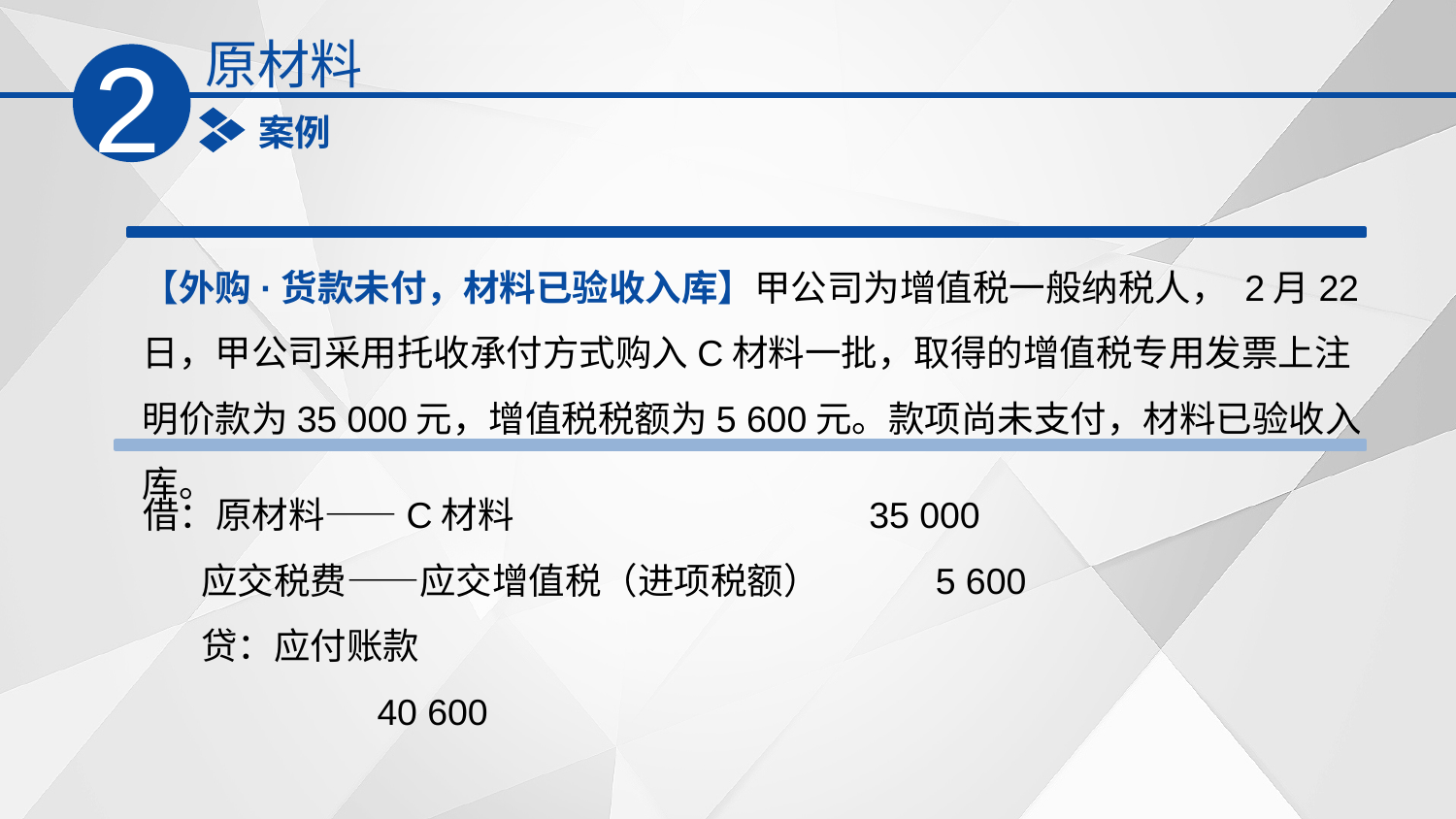

原材料
2

案例

【外购·货款未付，材料已验收入库】甲公司为增值税一般纳税人， 2月22日，甲公司采用托收承付方式购入C材料一批，取得的增值税专用发票上注明价款为35 000元，增值税税额为5 600元。款项尚未支付，材料已验收入库。

借：原材料——C材料                                          35 000
      应交税费——应交增值税（进项税额）             5 600
      贷：应付账款
                       40 600